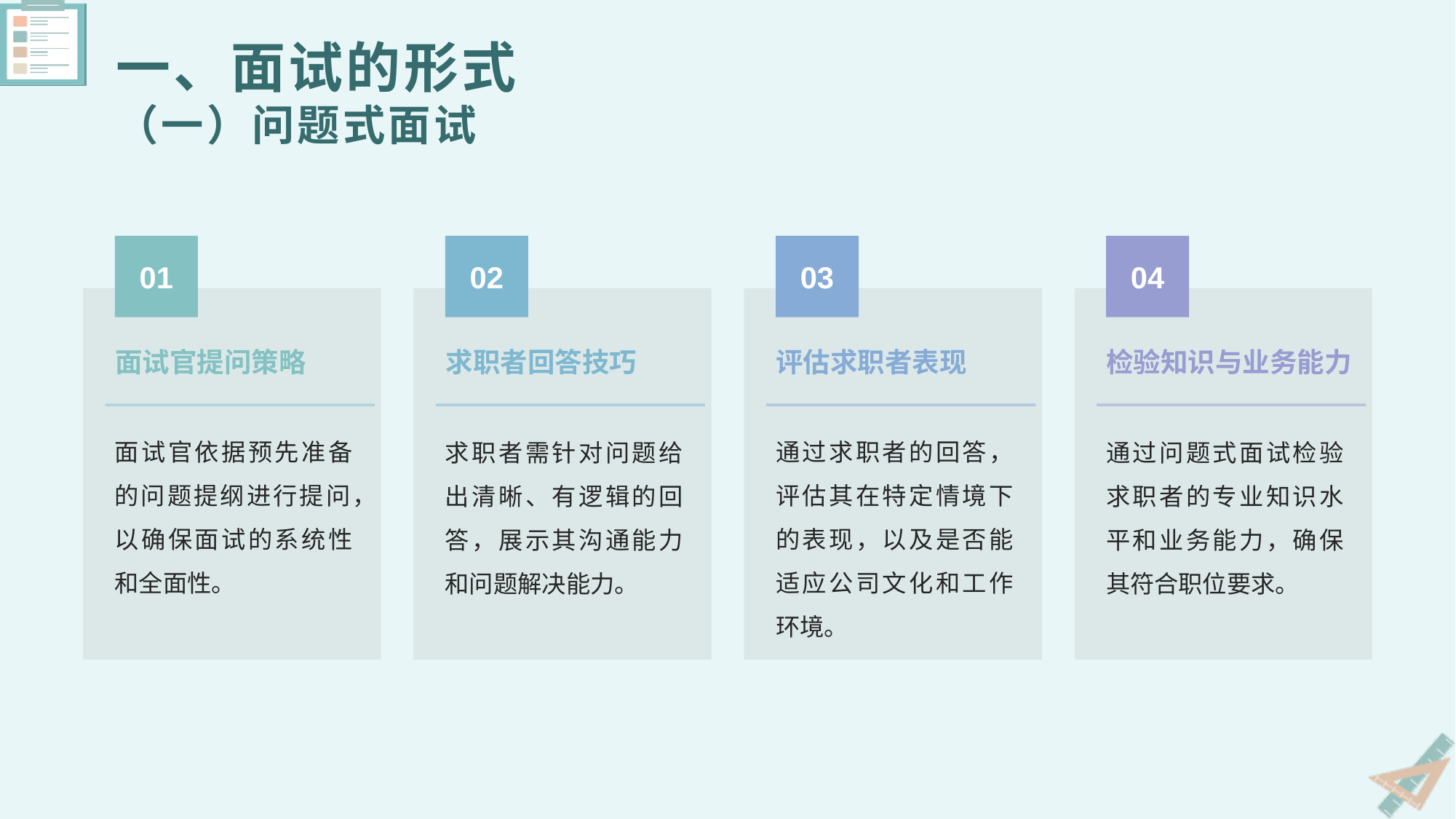

一、面试的形式
（一）问题式面试
01
02
03
04

面试官提问策略
评估求职者表现
求职者回答技巧
检验知识与业务能力
面试官依据预先准备的问题提纲进行提问，以确保面试的系统性和全面性。
通过求职者的回答，评估其在特定情境下的表现，以及是否能适应公司文化和工作环境。
求职者需针对问题给出清晰、有逻辑的回答，展示其沟通能力和问题解决能力。
通过问题式面试检验求职者的专业知识水平和业务能力，确保其符合职位要求。